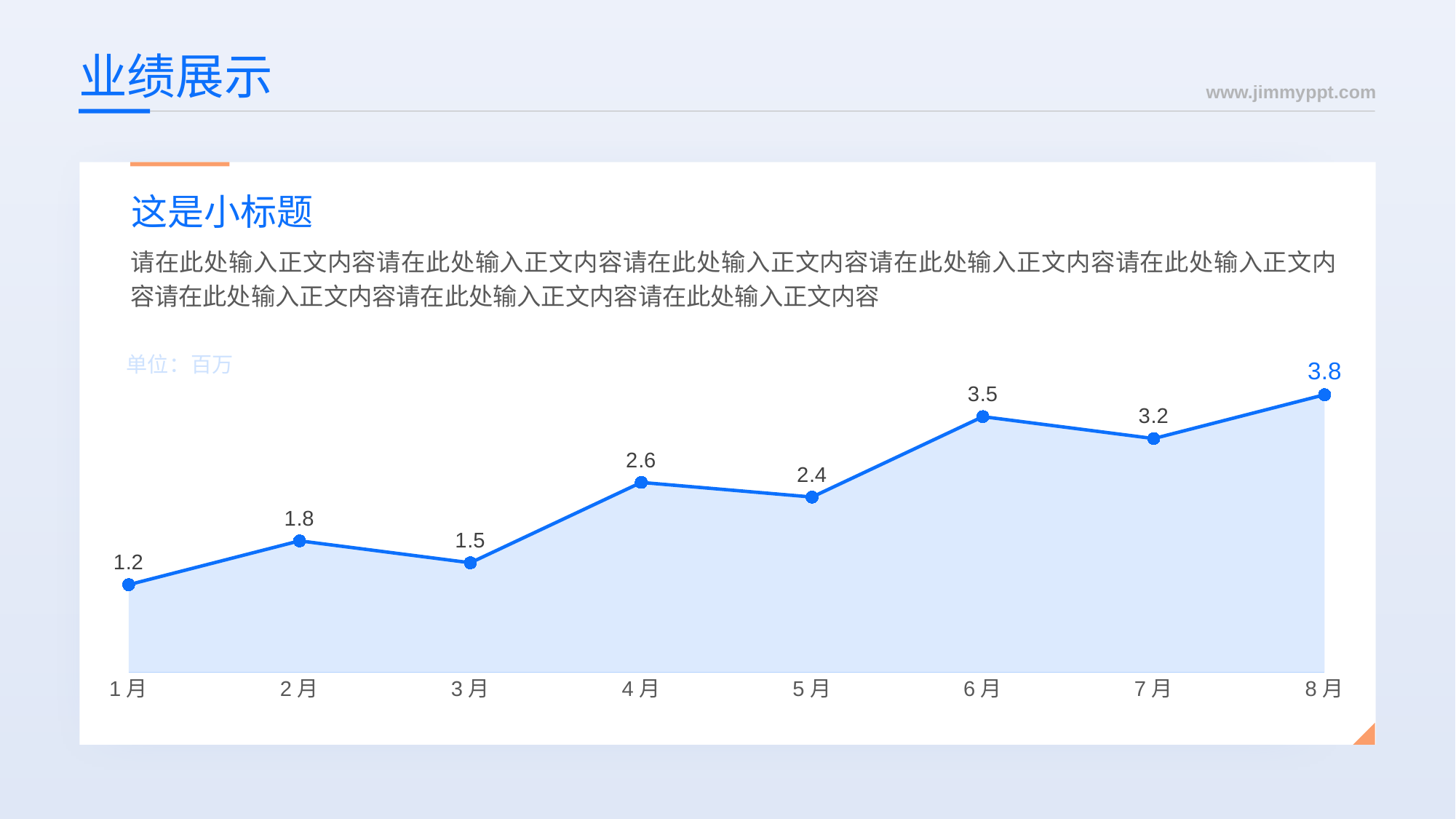

# 业绩展示

这是小标题
请在此处输入正文内容请在此处输入正文内容请在此处输入正文内容请在此处输入正文内容请在此处输入正文内容请在此处输入正文内容请在此处输入正文内容请在此处输入正文内容

### Chart

| Category | 面积图 | 系列 1 |
|---|---|---|
| 1月 | 1.2 | 1.2 |
| 2月 | 1.8 | 1.8 |
| 3月 | 1.5 | 1.5 |
| 4月 | 2.6 | 2.6 |
| 5月 | 2.4 | 2.4 |
| 6月 | 3.5 | 3.5 |
| 7月 | 3.2 | 3.2 |
| 8月 | 3.8 | 3.8 |